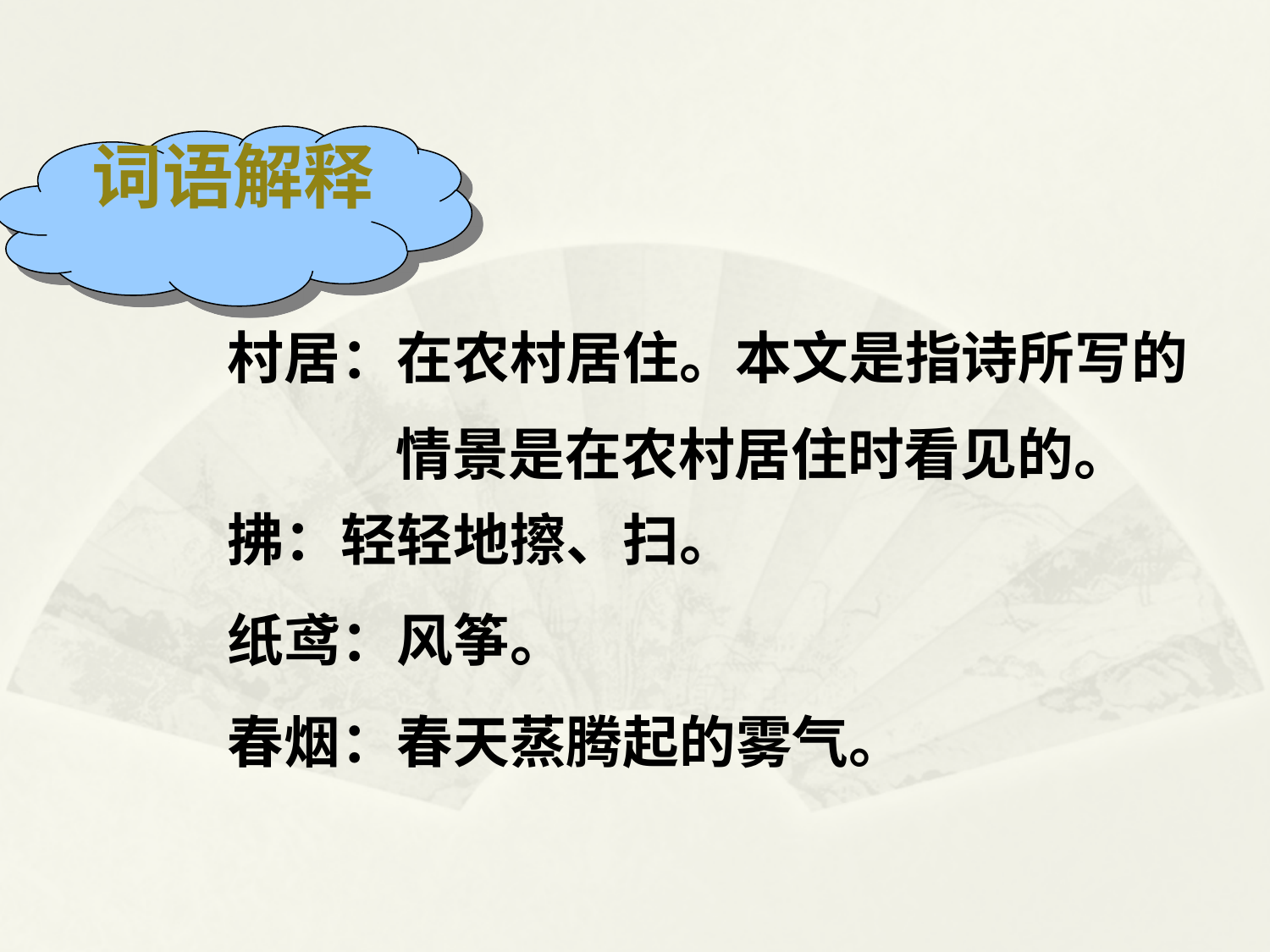

词语解释
村居：在农村居住。本文是指诗所写的
            情景是在农村居住时看见的。
拂：轻轻地擦、扫。
纸鸢：风筝。
春烟：春天蒸腾起的雾气。